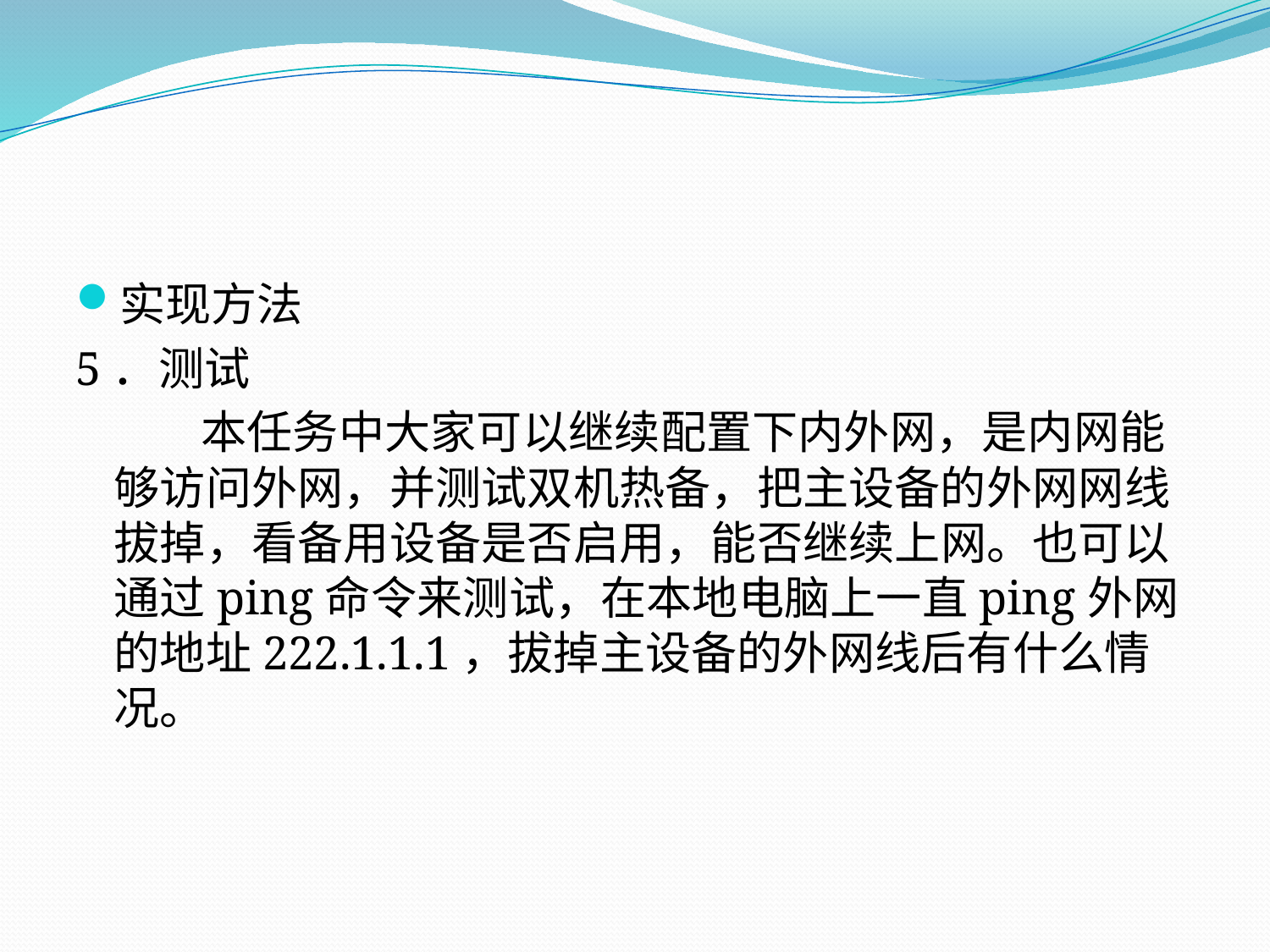

#
实现方法
5．测试
           本任务中大家可以继续配置下内外网，是内网能够访问外网，并测试双机热备，把主设备的外网网线拔掉，看备用设备是否启用，能否继续上网。也可以通过ping命令来测试，在本地电脑上一直ping外网的地址222.1.1.1，拔掉主设备的外网线后有什么情况。